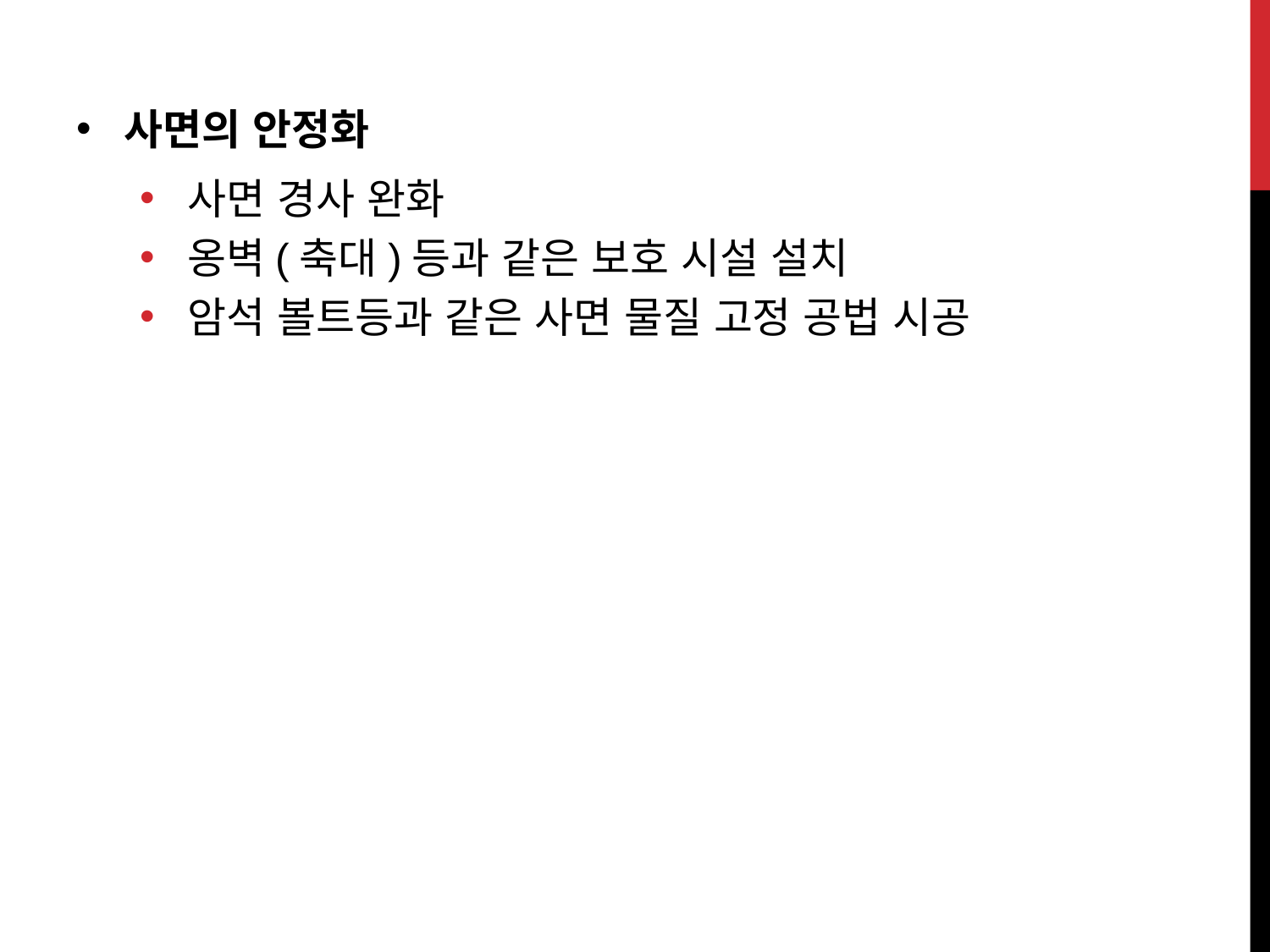

사면의 안정화
사면 경사 완화
옹벽(축대)등과 같은 보호 시설 설치
암석 볼트등과 같은 사면 물질 고정 공법 시공